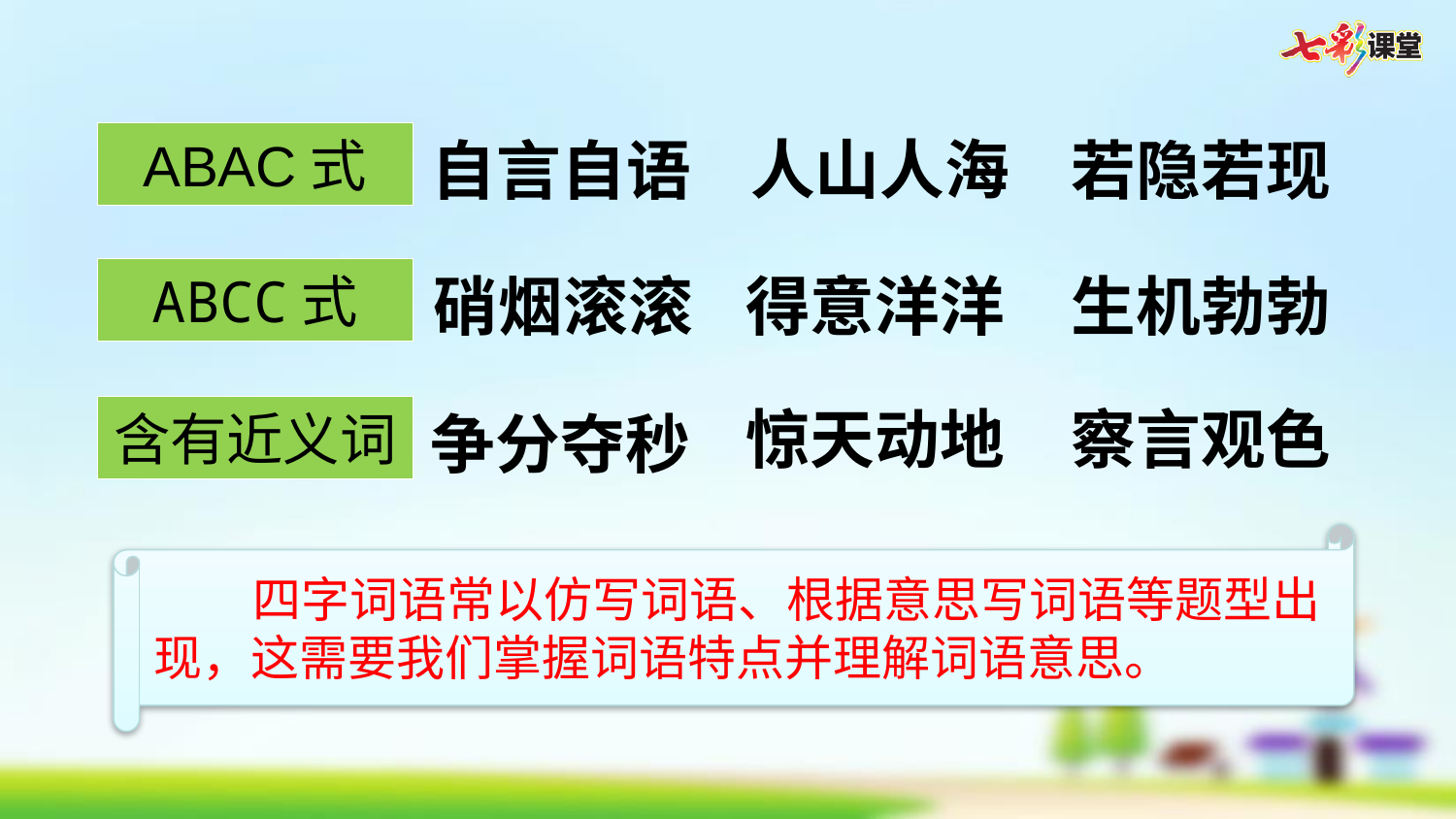

人山人海
ABAC式
若隐若现
自言自语
生机勃勃
ABCC式
硝烟滚滚
得意洋洋
察言观色
惊天动地
含有近义词
争分夺秒
        四字词语常以仿写词语、根据意思写词语等题型出现，这需要我们掌握词语特点并理解词语意思。